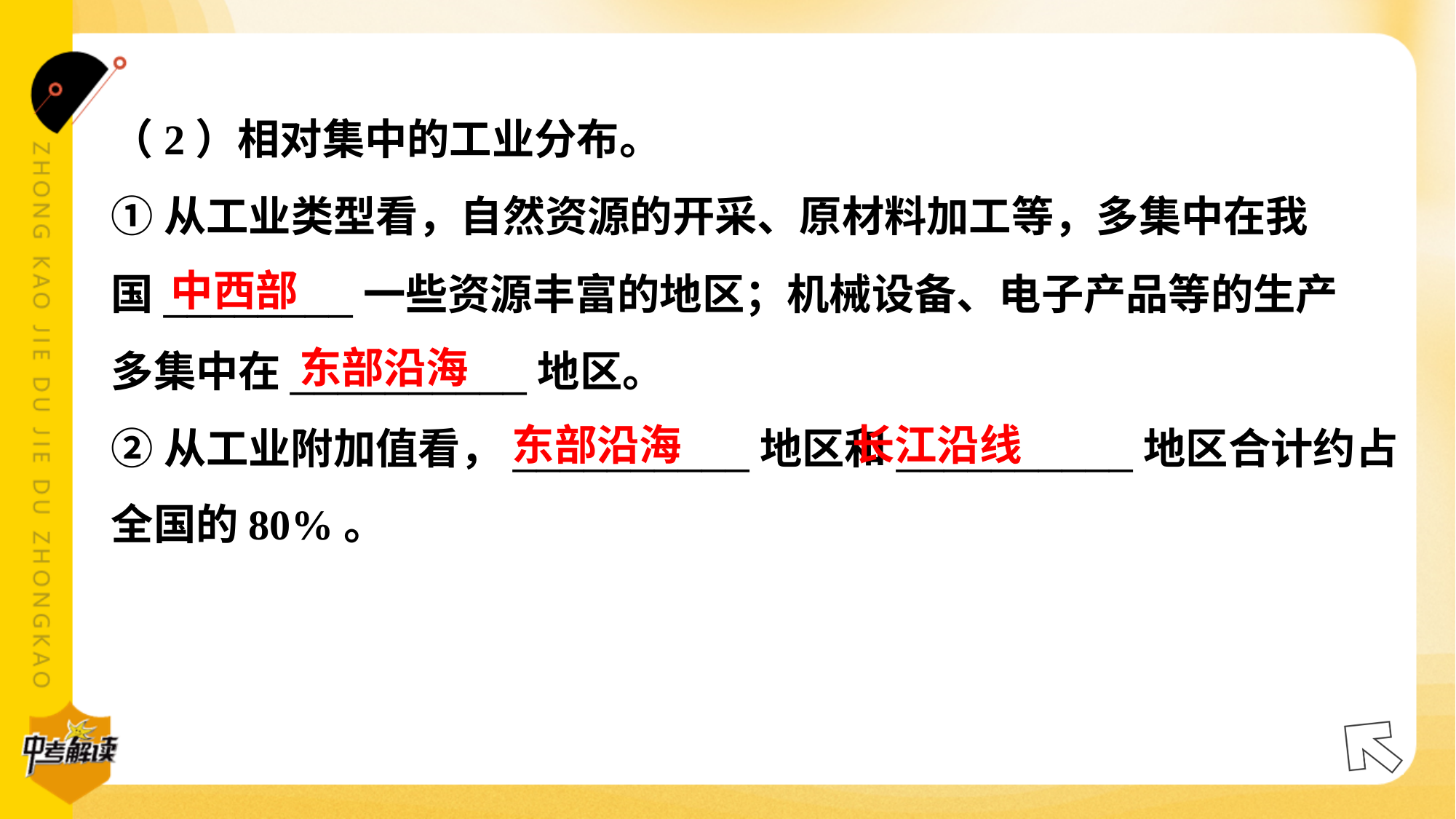

（2）相对集中的工业分布。
①从工业类型看，自然资源的开采、原材料加工等，多集中在我
国________一些资源丰富的地区；机械设备、电子产品等的生产
多集中在__________地区。
②从工业附加值看，__________地区和__________地区合计约占
全国的80%。#3.2.2
中西部
东部沿海
东部沿海
长江沿线